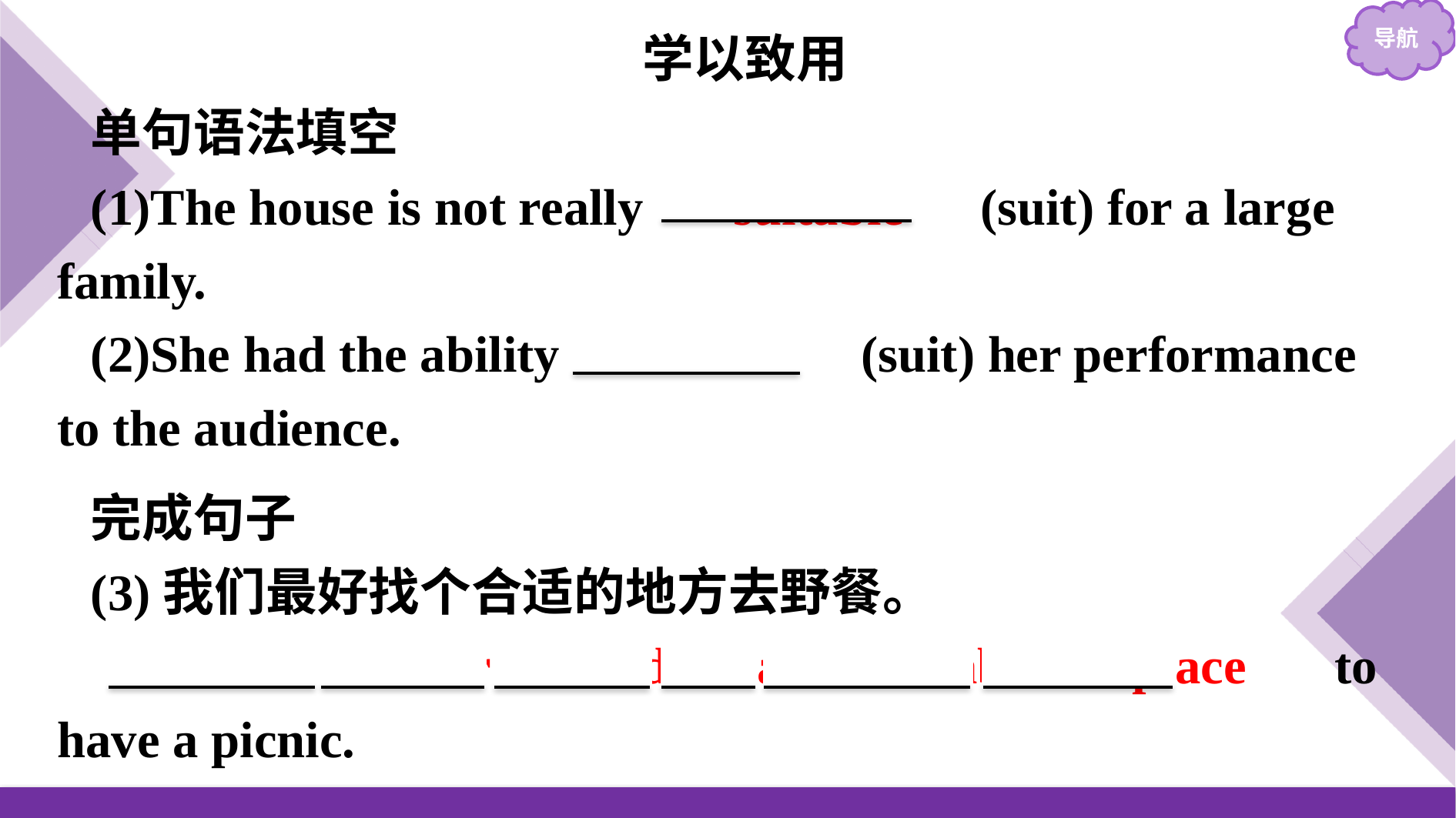

学以致用
单句语法填空
(1)The house is not really 　suitable　(suit) for a large family.
(2)She had the ability 　to suit　(suit) her performance to the audience.

完成句子
(3)我们最好找个合适的地方去野餐。
　We'd　 better　 find　 a　 suitable　 place　 to have a picnic.